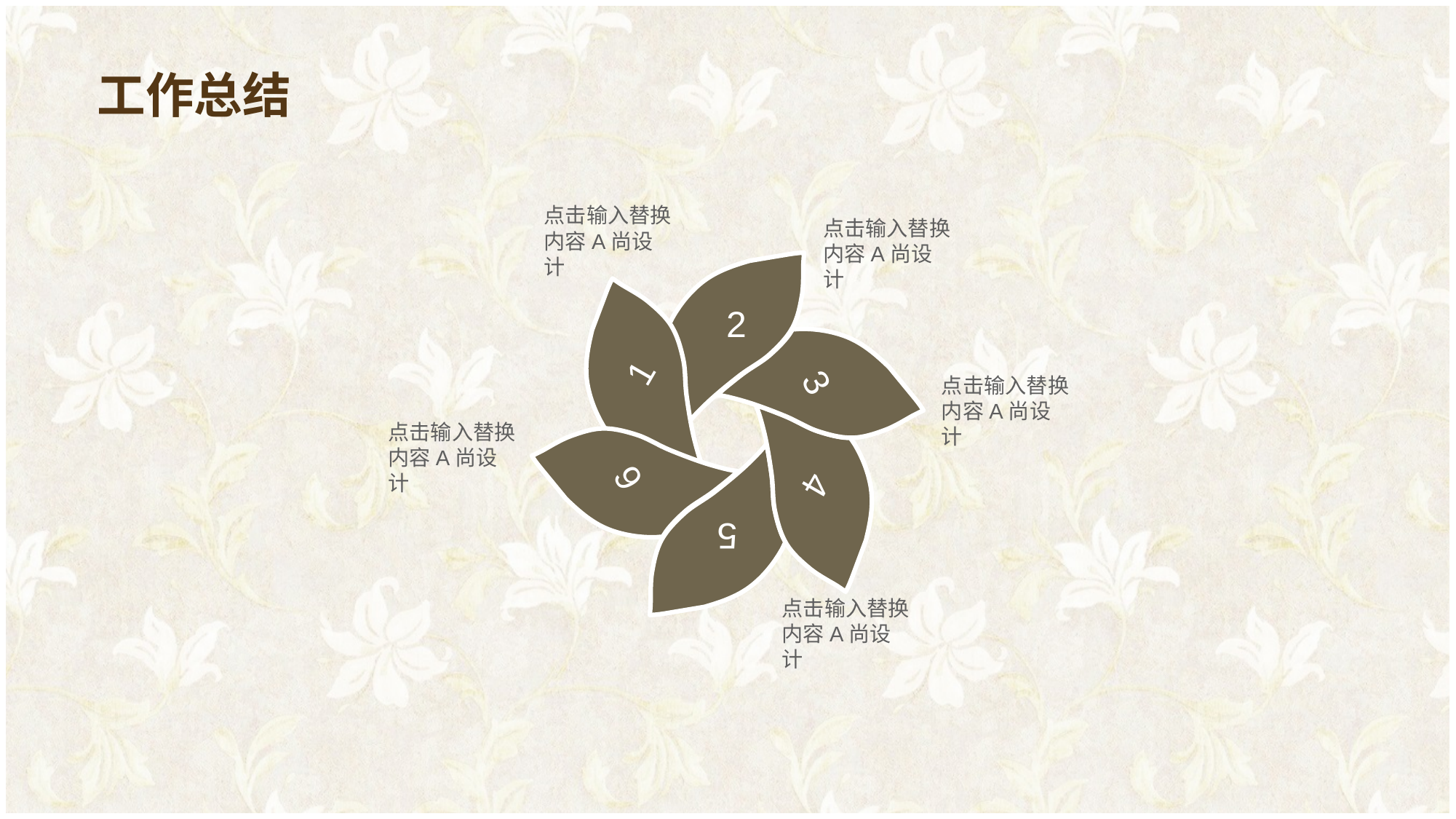

工作总结
点击输入替换内容A尚设计
点击输入替换内容A尚设计
2
3
1
4
点击输入替换内容A尚设计
5
6
点击输入替换内容A尚设计
点击输入替换内容A尚设计